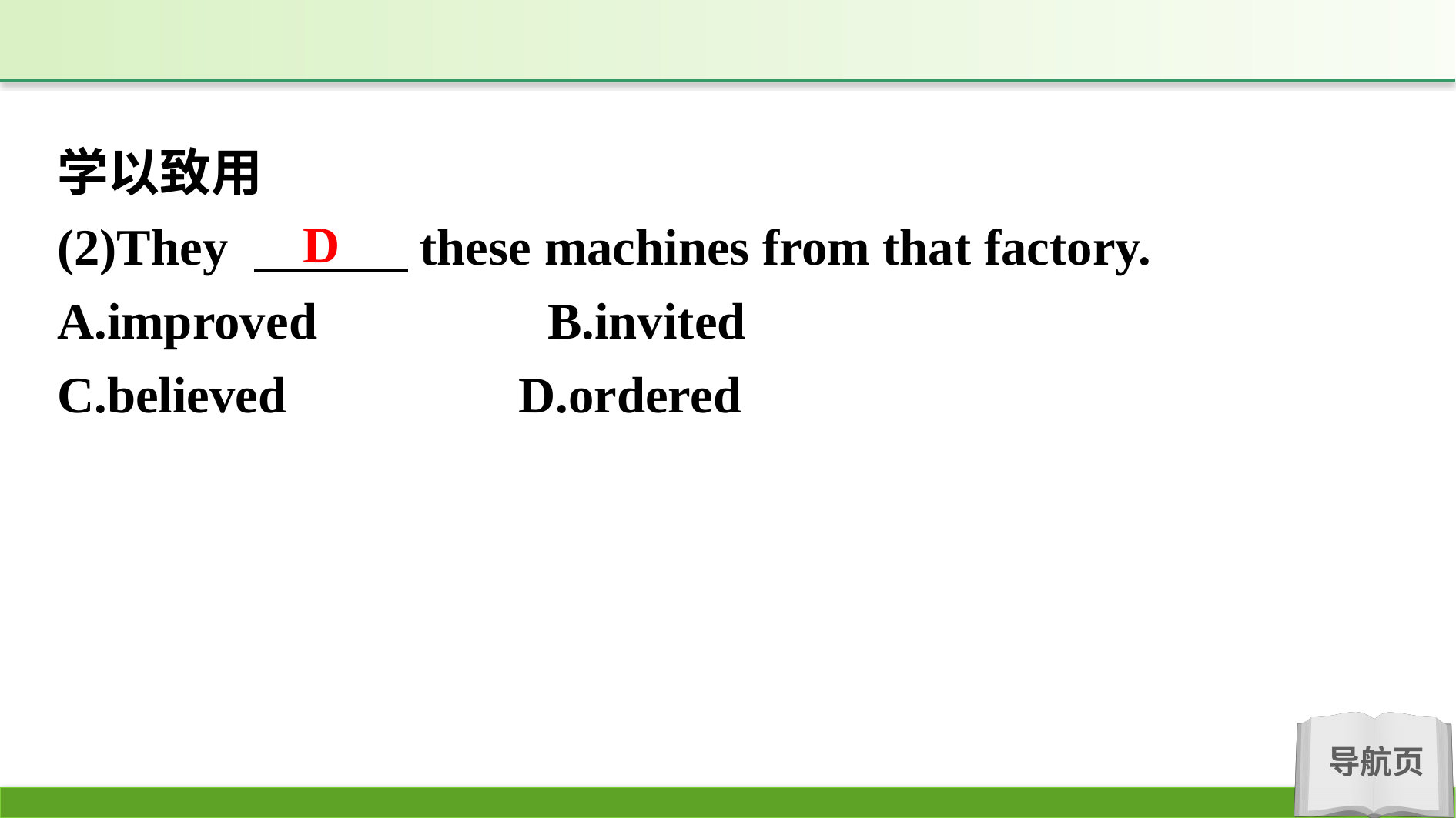

学以致用
(2)They 　　　these machines from that factory.
A.improved　　　　B.invited
C.believed		     D.ordered
D